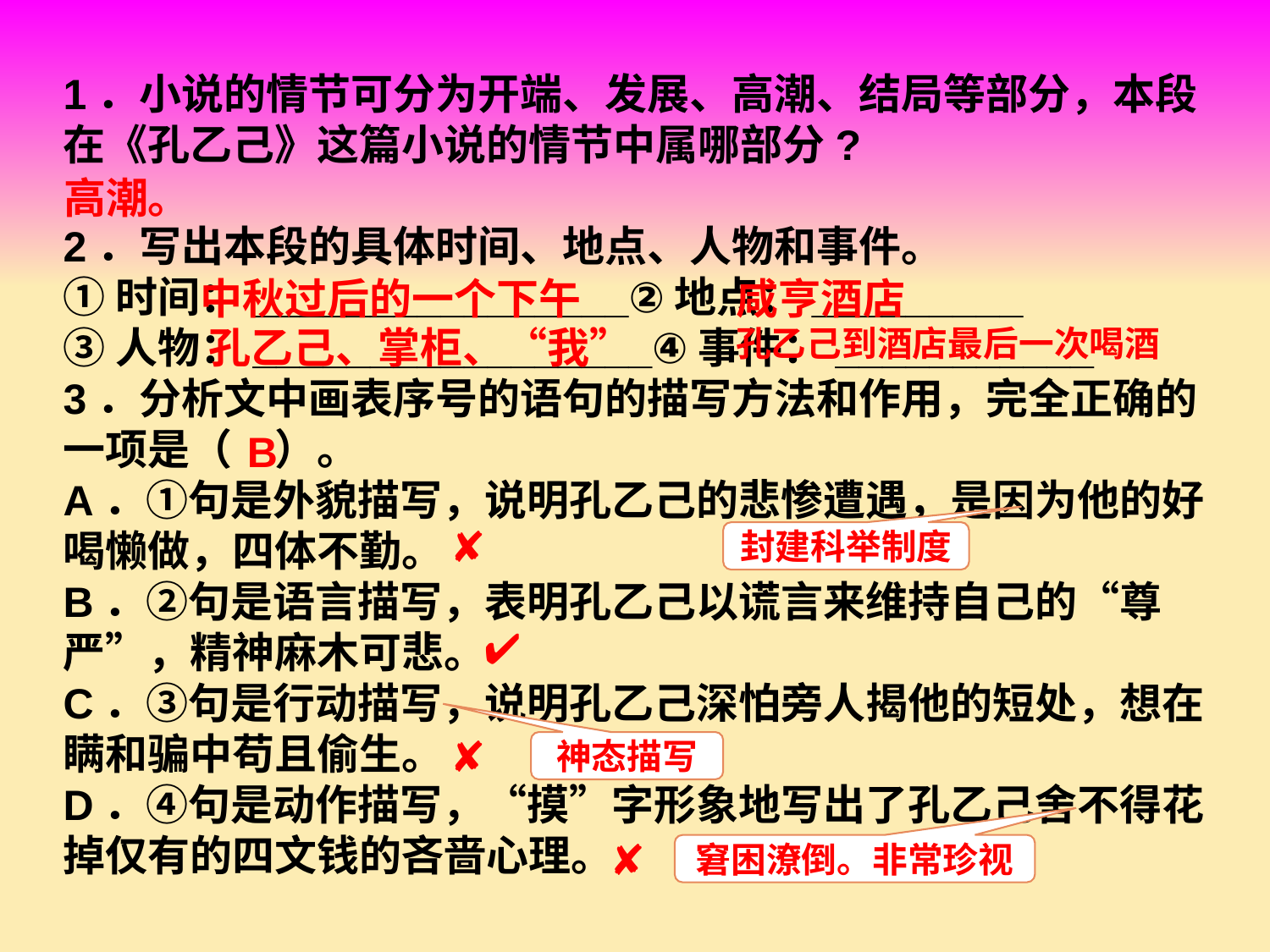

1．小说的情节可分为开端、发展、高潮、结局等部分，本段在《孔乙己》这篇小说的情节中属哪部分?

2．写出本段的具体时间、地点、人物和事件。
①时间：________________②地点：_________
③人物：_________________④事件：___________
3．分析文中画表序号的语句的描写方法和作用，完全正确的一项是（　）。
A．①句是外貌描写，说明孔乙己的悲惨遭遇，是因为他的好喝懒做，四体不勤。
B．②句是语言描写，表明孔乙己以谎言来维持自己的“尊严”，精神麻木可悲。
C．③句是行动描写，说明孔乙己深怕旁人揭他的短处，想在瞒和骗中苟且偷生。
D．④句是动作描写，“摸”字形象地写出了孔乙己舍不得花掉仅有的四文钱的吝啬心理。
高潮。
中秋过后的一个下午
咸亨酒店
孔乙己、掌柜、“我”
孔乙己到酒店最后一次喝酒
B
✘
封建科举制度
✔
✘
神态描写
✘
窘困潦倒。非常珍视